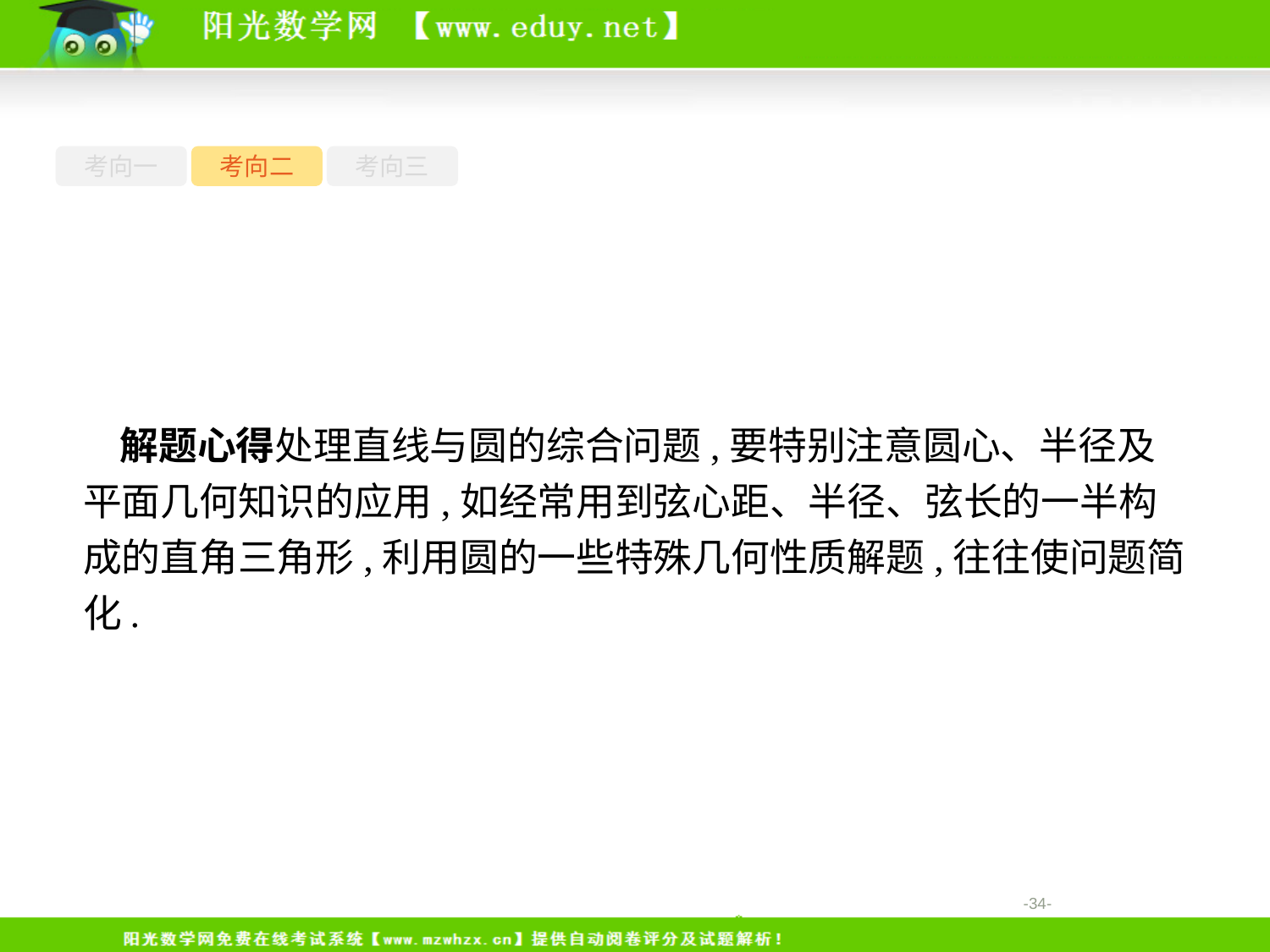

考向一
考向二
考向三
解题心得处理直线与圆的综合问题,要特别注意圆心、半径及平面几何知识的应用,如经常用到弦心距、半径、弦长的一半构成的直角三角形,利用圆的一些特殊几何性质解题,往往使问题简化.
-34-